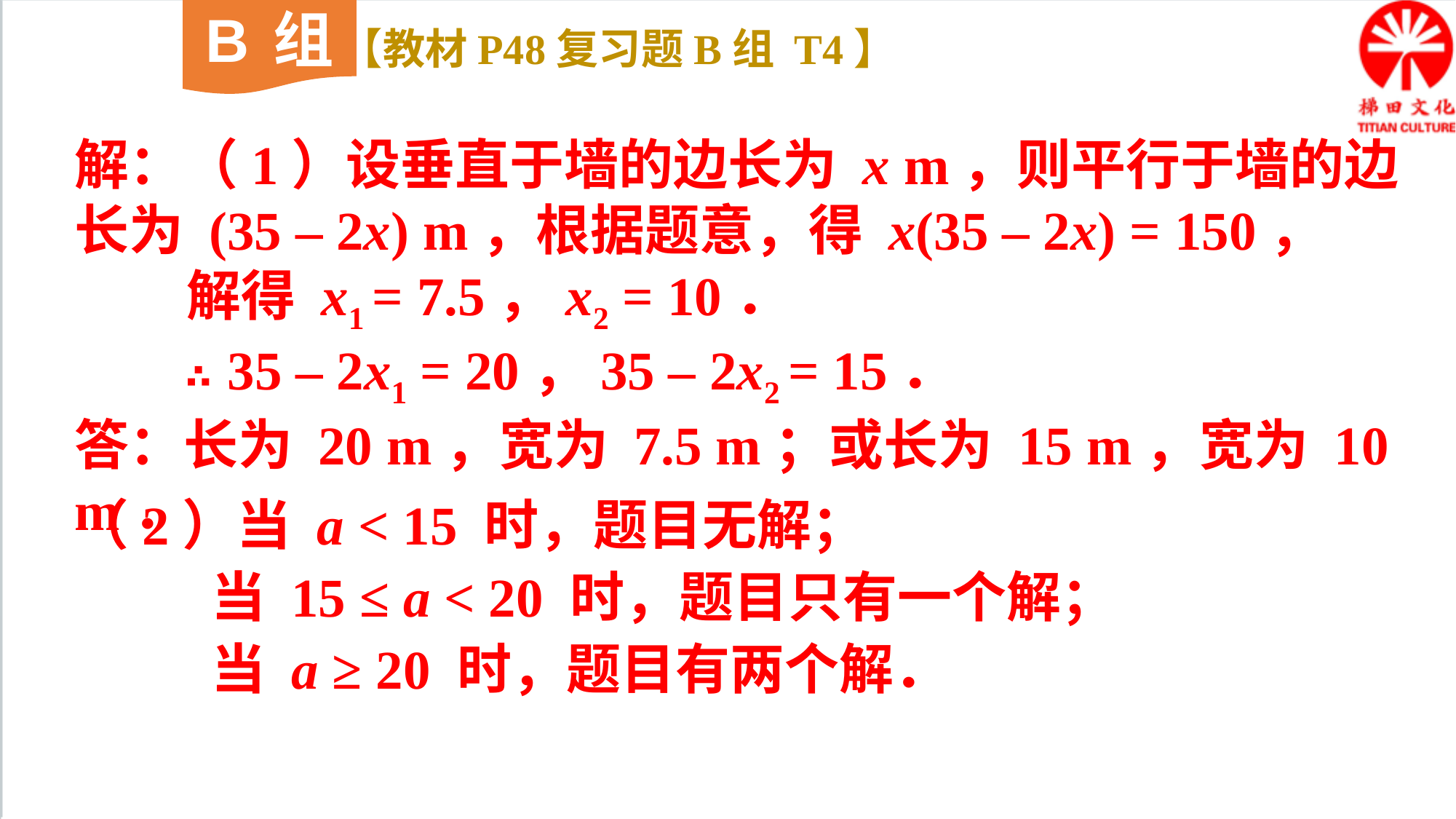

B组
【教材P48复习题B组 T4】
解：（1）设垂直于墙的边长为 x m，则平行于墙的边长为 (35 – 2x) m，根据题意，得 x(35 – 2x) = 150，
        解得 x1 = 7.5，x2 = 10．
        ∴ 35 – 2x1 = 20，35 – 2x2 = 15．
答：长为 20 m，宽为 7.5 m；或长为 15 m，宽为 10 m．
（2）当 a < 15 时，题目无解；
          当 15 ≤ a < 20 时，题目只有一个解；
          当 a ≥ 20 时，题目有两个解．